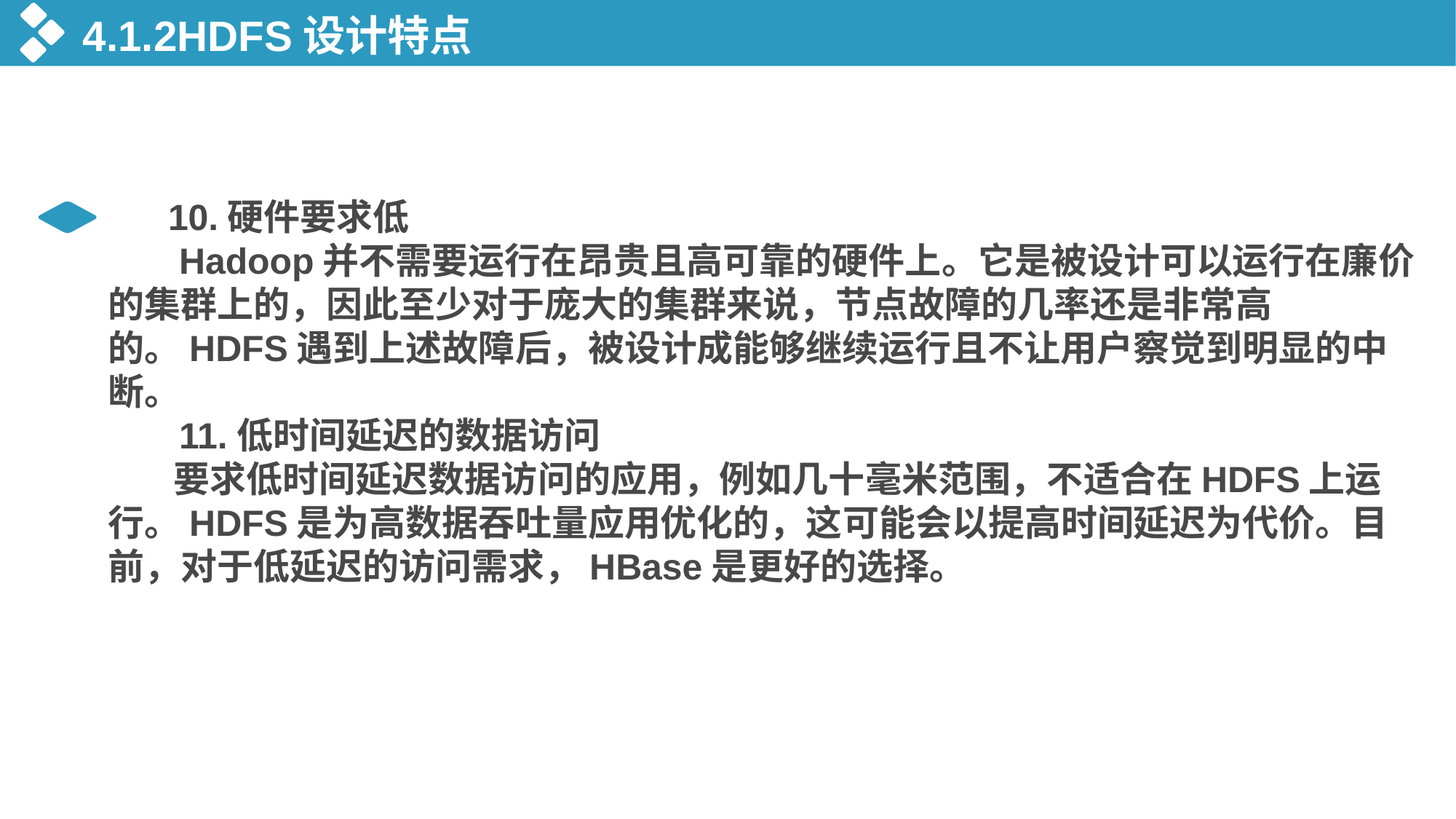

4.1.2HDFS设计特点
       10.硬件要求低
       Hadoop并不需要运行在昂贵且高可靠的硬件上。它是被设计可以运行在廉价的集群上的，因此至少对于庞大的集群来说，节点故障的几率还是非常高的。HDFS遇到上述故障后，被设计成能够继续运行且不让用户察觉到明显的中断。
       11.低时间延迟的数据访问
       要求低时间延迟数据访问的应用，例如几十毫米范围，不适合在HDFS上运行。HDFS是为高数据吞吐量应用优化的，这可能会以提高时间延迟为代价。目前，对于低延迟的访问需求，HBase是更好的选择。